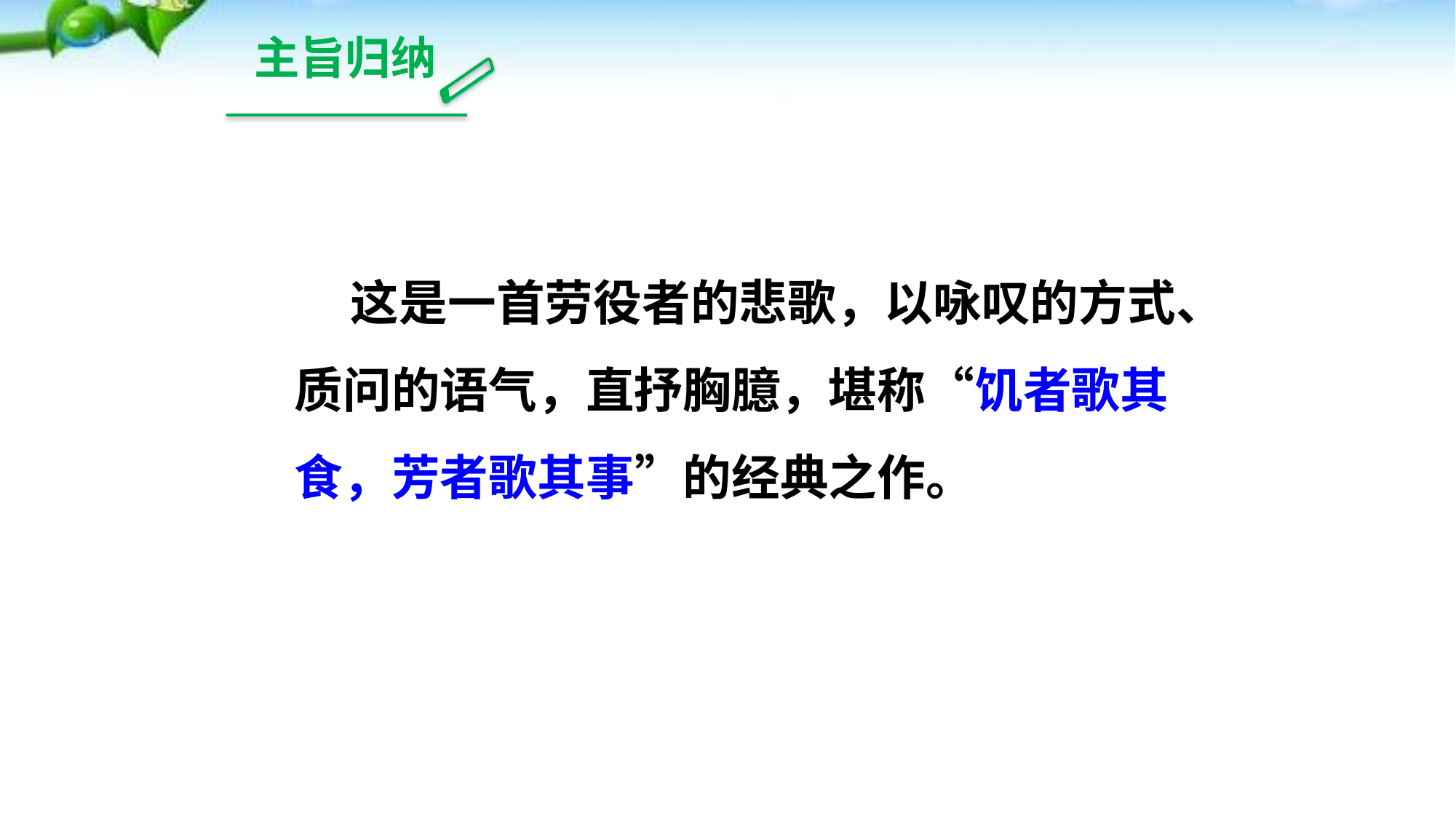

主旨归纳

    这是一首劳役者的悲歌，以咏叹的方式、质问的语气，直抒胸臆，堪称“饥者歌其食，芳者歌其事”的经典之作。